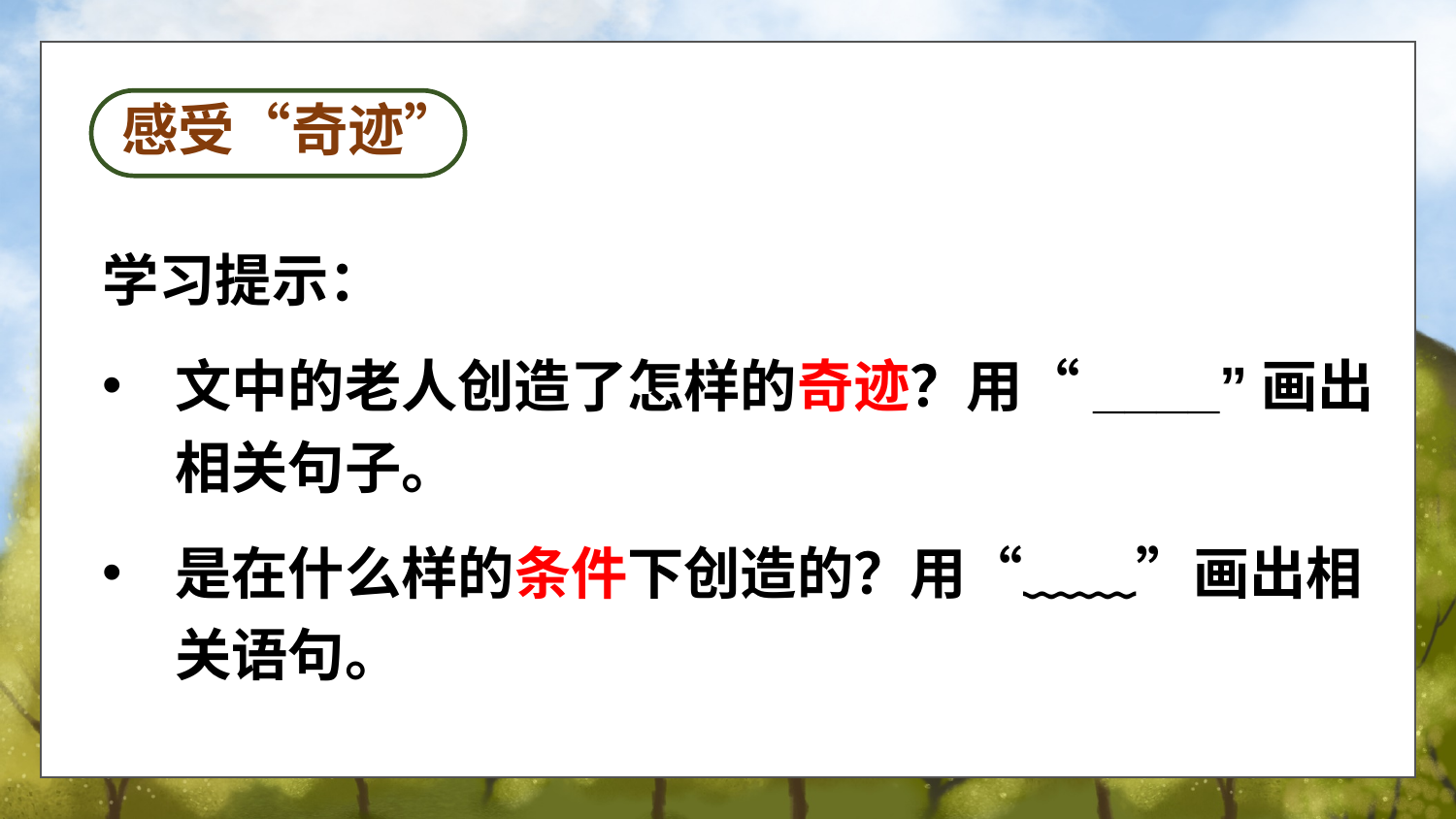

感受“奇迹”

学习提示：
文中的老人创造了怎样的奇迹？用“____”画出相关句子。
是在什么样的条件下创造的？用“﹏﹏”画出相关语句。